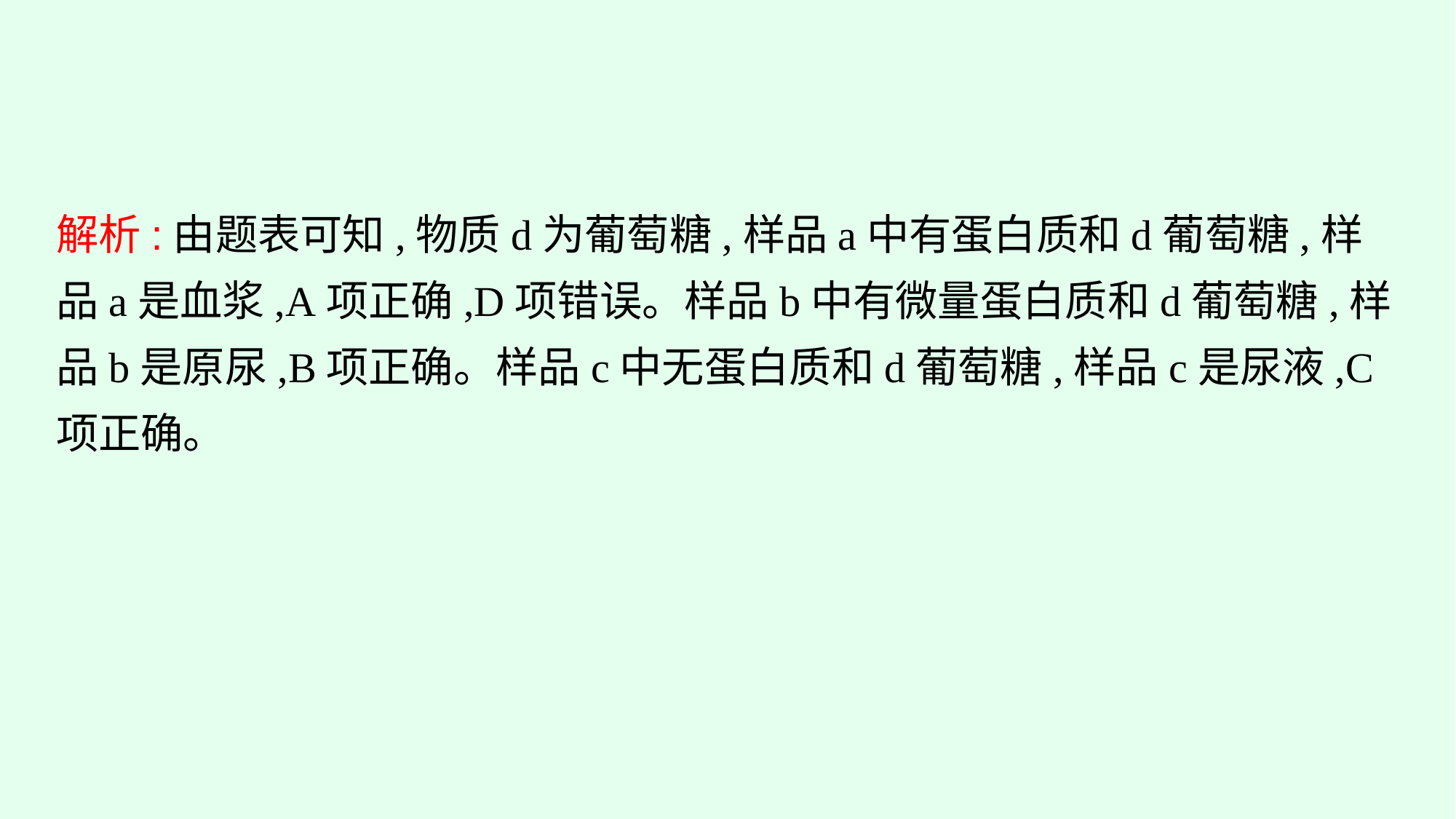

解析:由题表可知,物质d为葡萄糖,样品a中有蛋白质和d葡萄糖,样品a是血浆,A项正确,D项错误。样品b中有微量蛋白质和d葡萄糖,样品b是原尿,B项正确。样品c中无蛋白质和d葡萄糖,样品c是尿液,C项正确。